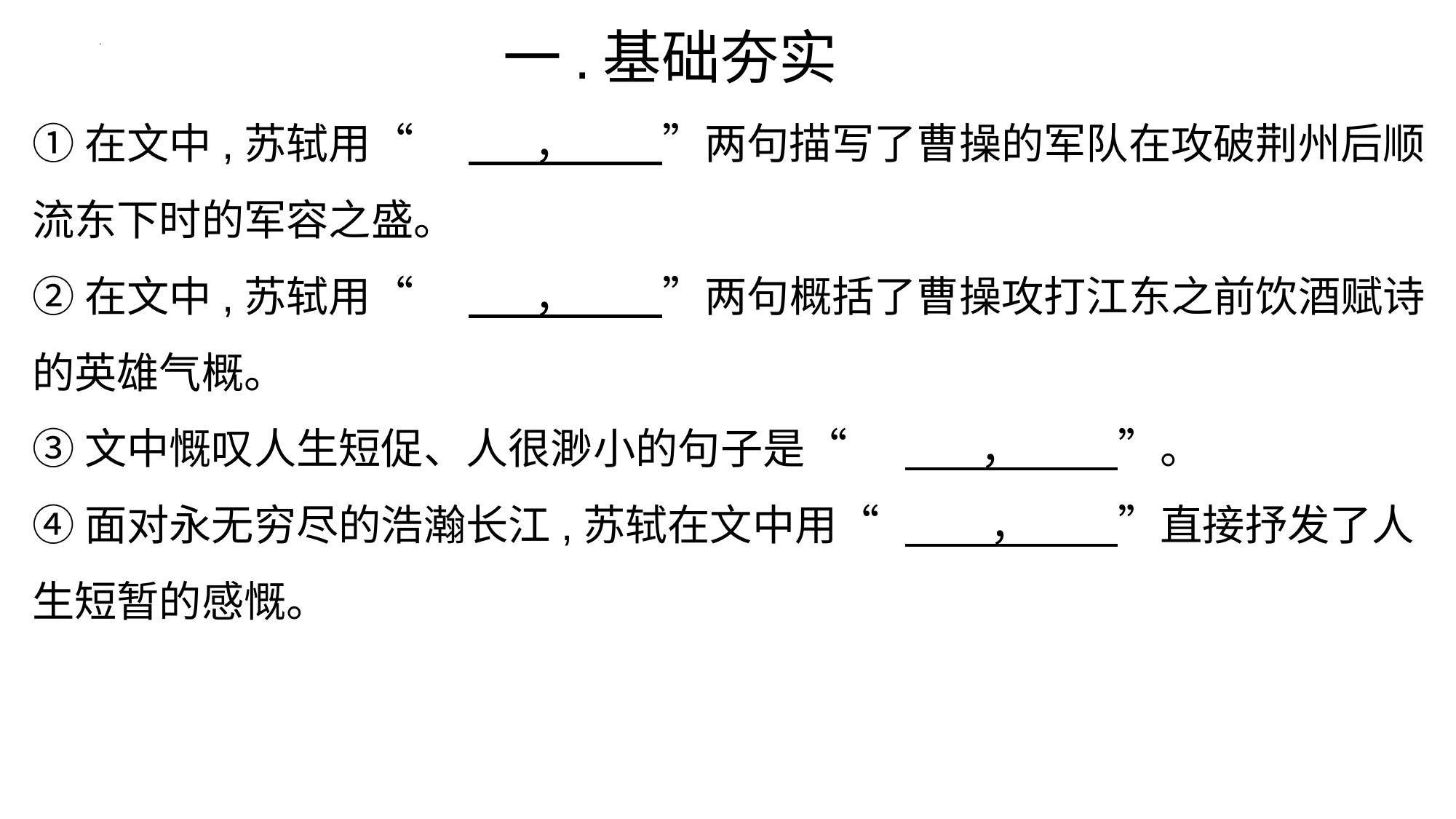

一.基础夯实
①在文中,苏轼用“	       ，         ”两句描写了曹操的军队在攻破荆州后顺流东下时的军容之盛。
②在文中,苏轼用“	       ，         ”两句概括了曹操攻打江东之前饮酒赋诗的英雄气概。
③文中慨叹人生短促、人很渺小的句子是“	        ，          ”。
④面对永无穷尽的浩瀚长江,苏轼在文中用“	         ，         ”直接抒发了人生短暂的感慨。